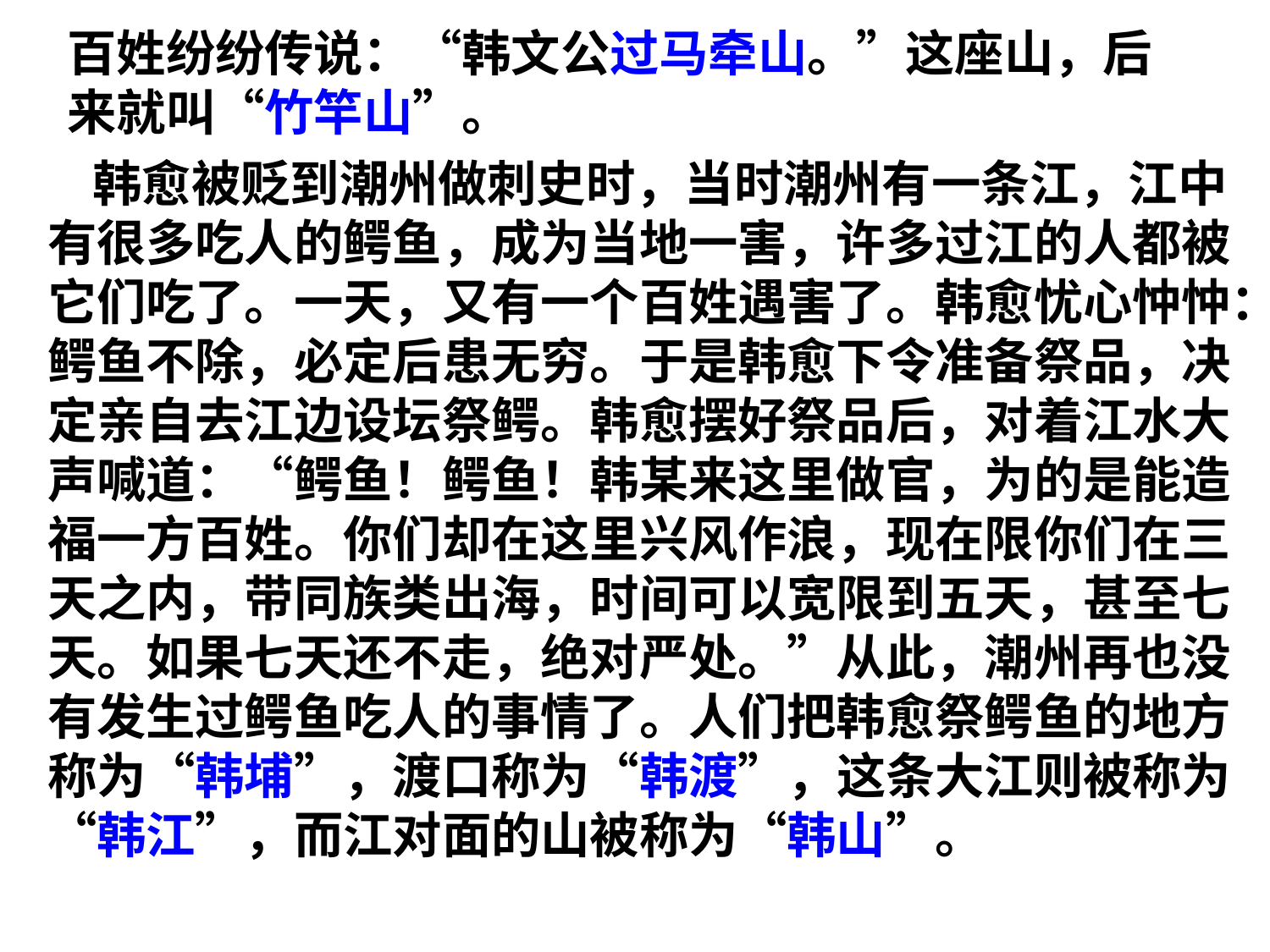

百姓纷纷传说：“韩文公过马牵山。”这座山，后来就叫“竹竿山”。
   韩愈被贬到潮州做刺史时，当时潮州有一条江，江中有很多吃人的鳄鱼，成为当地一害，许多过江的人都被它们吃了。一天，又有一个百姓遇害了。韩愈忧心忡忡：鳄鱼不除，必定后患无穷。于是韩愈下令准备祭品，决定亲自去江边设坛祭鳄。韩愈摆好祭品后，对着江水大声喊道：“鳄鱼！鳄鱼！韩某来这里做官，为的是能造福一方百姓。你们却在这里兴风作浪，现在限你们在三天之内，带同族类出海，时间可以宽限到五天，甚至七天。如果七天还不走，绝对严处。”从此，潮州再也没有发生过鳄鱼吃人的事情了。人们把韩愈祭鳄鱼的地方称为“韩埔”，渡口称为“韩渡”，这条大江则被称为“韩江”，而江对面的山被称为“韩山”。